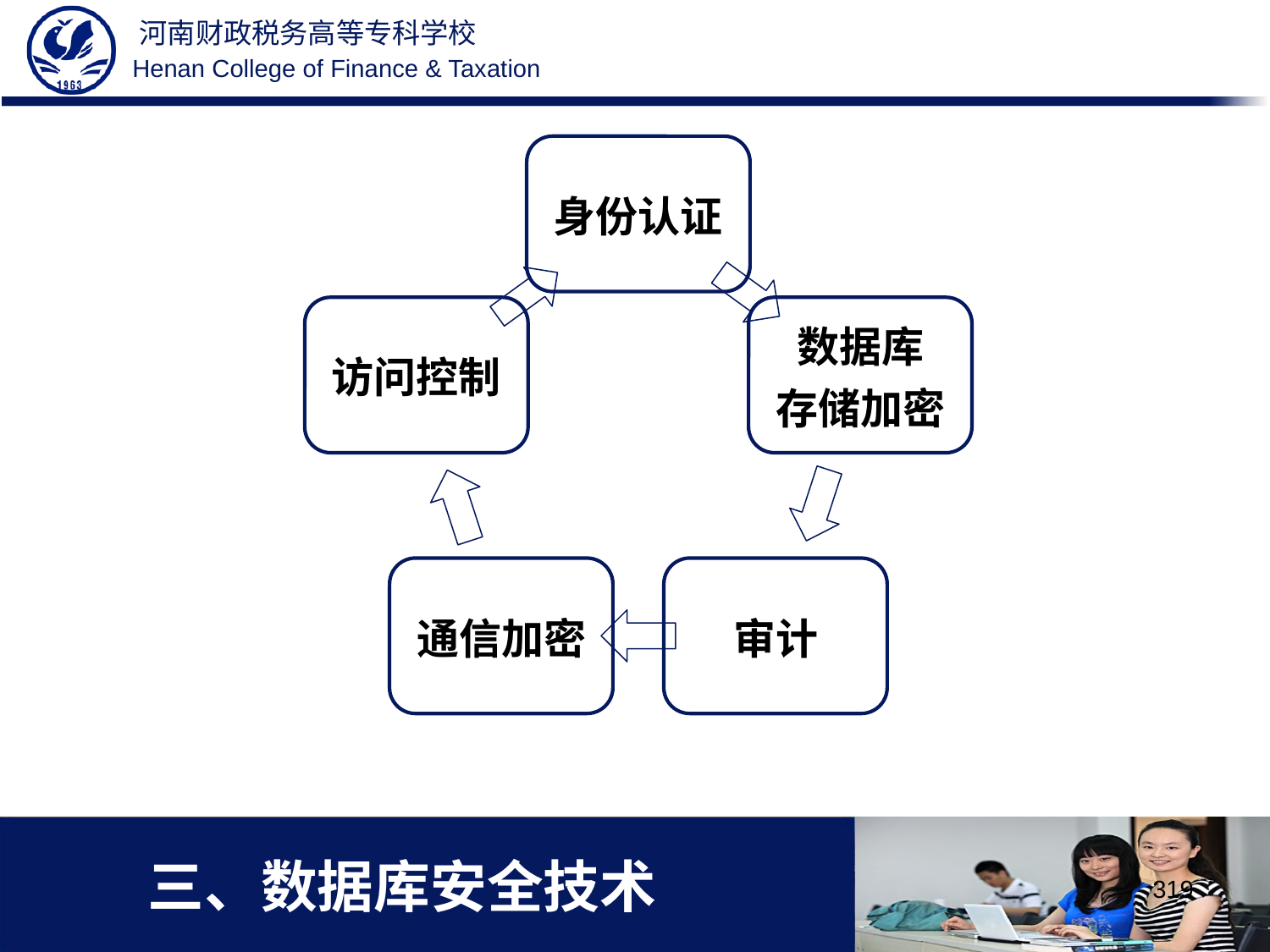

身份认证
数据库
存储加密
审计
通信加密
访问控制
# 三、数据库安全技术
319